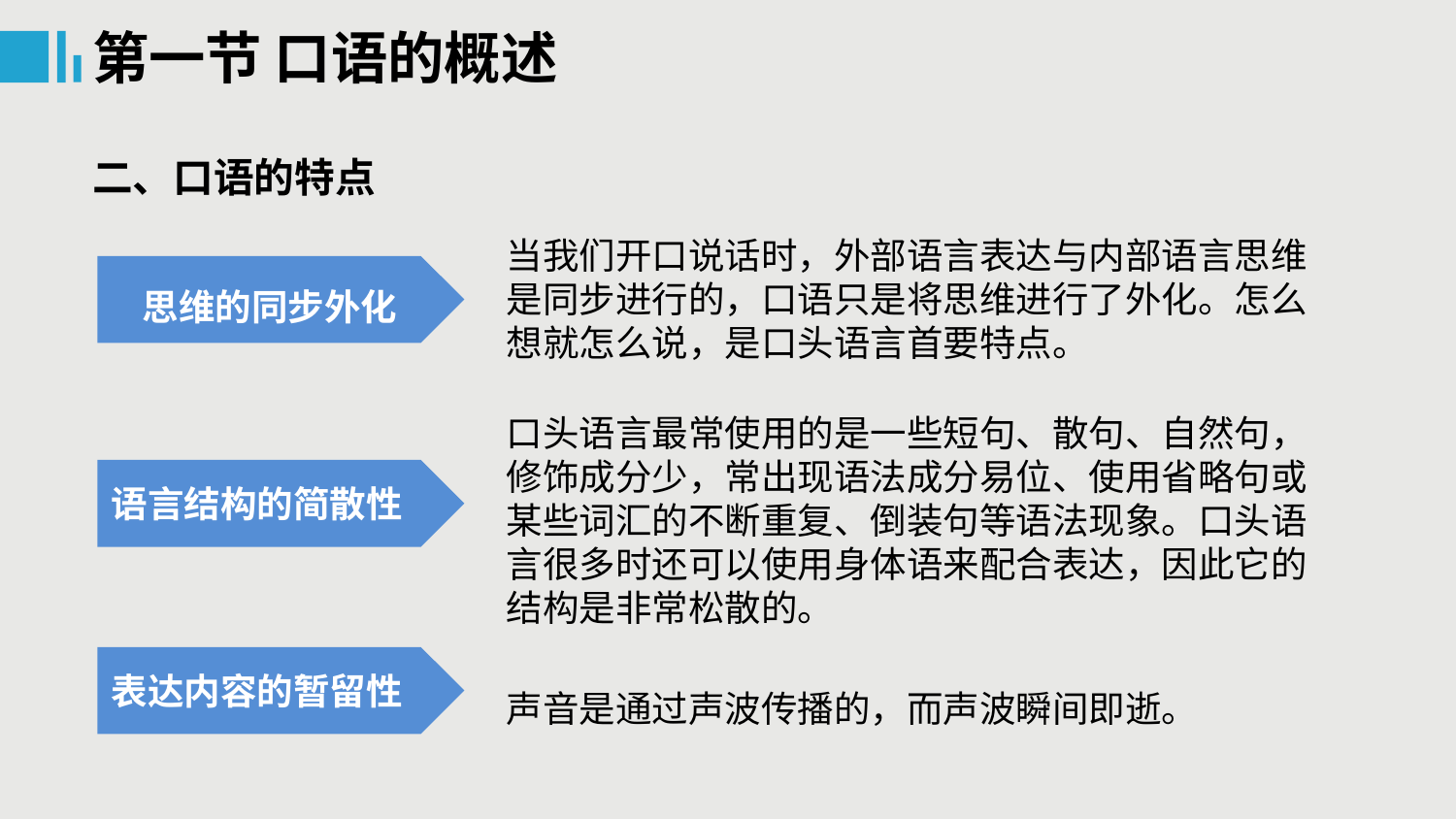

第一节 口语的概述

二、口语的特点
当我们开口说话时，外部语言表达与内部语言思维是同步进行的，口语只是将思维进行了外化。怎么想就怎么说，是口头语言首要特点。
思维的同步外化
口头语言最常使用的是一些短句、散句、自然句，修饰成分少，常出现语法成分易位、使用省略句或某些词汇的不断重复、倒装句等语法现象。口头语言很多时还可以使用身体语来配合表达，因此它的结构是非常松散的。
语言结构的简散性
表达内容的暂留性
声音是通过声波传播的，而声波瞬间即逝。